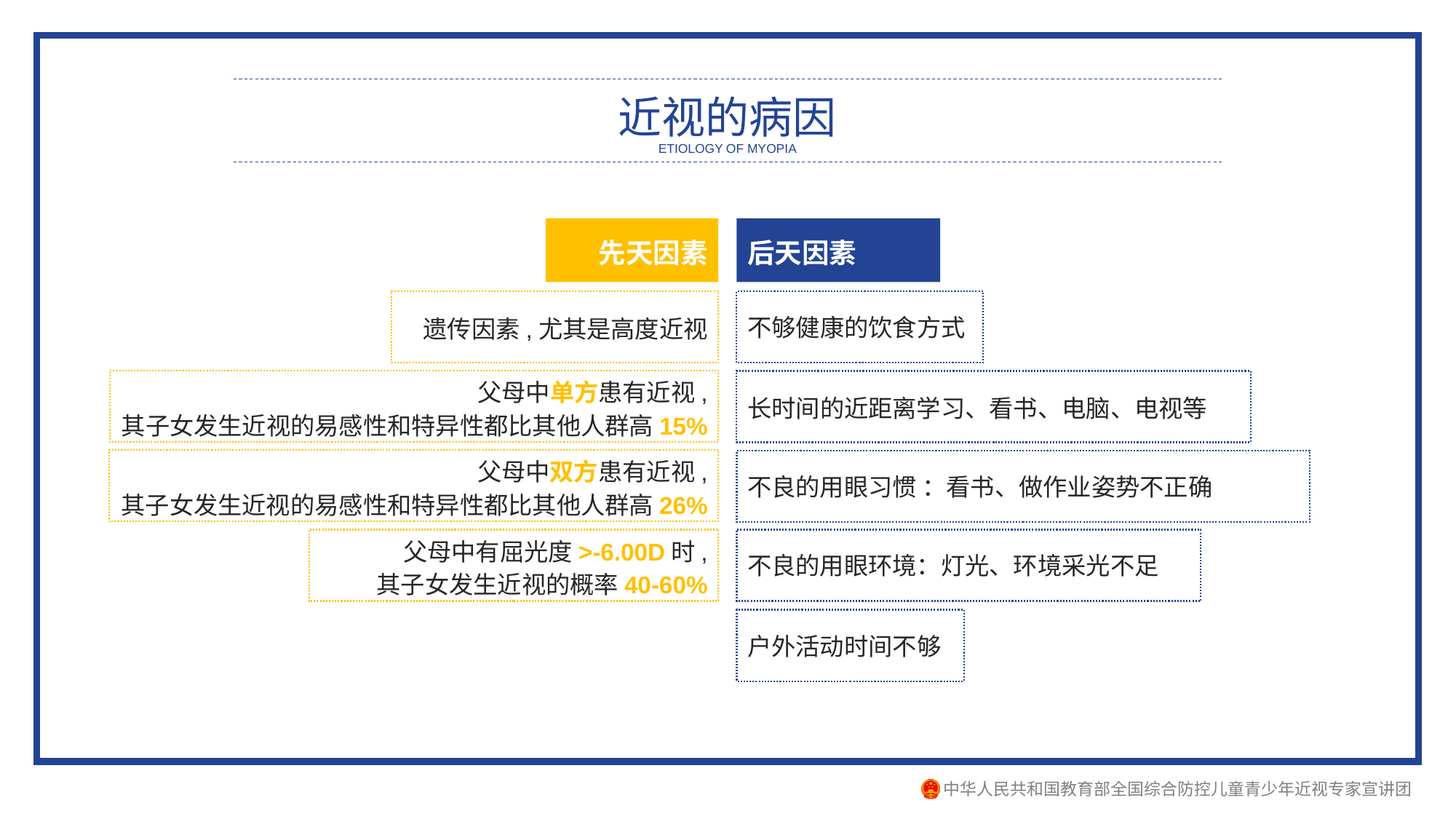

近视的病因
ETIOLOGY OF MYOPIA
先天因素
后天因素
遗传因素,尤其是高度近视
不够健康的饮食方式
父母中单方患有近视,
其子女发生近视的易感性和特异性都比其他人群高15%
长时间的近距离学习、看书、电脑、电视等
父母中双方患有近视,
其子女发生近视的易感性和特异性都比其他人群高26%
不良的用眼习惯 ：看书、做作业姿势不正确
父母中有屈光度>-6.00D时,
其子女发生近视的概率40-60%
不良的用眼环境：灯光、环境采光不足
户外活动时间不够